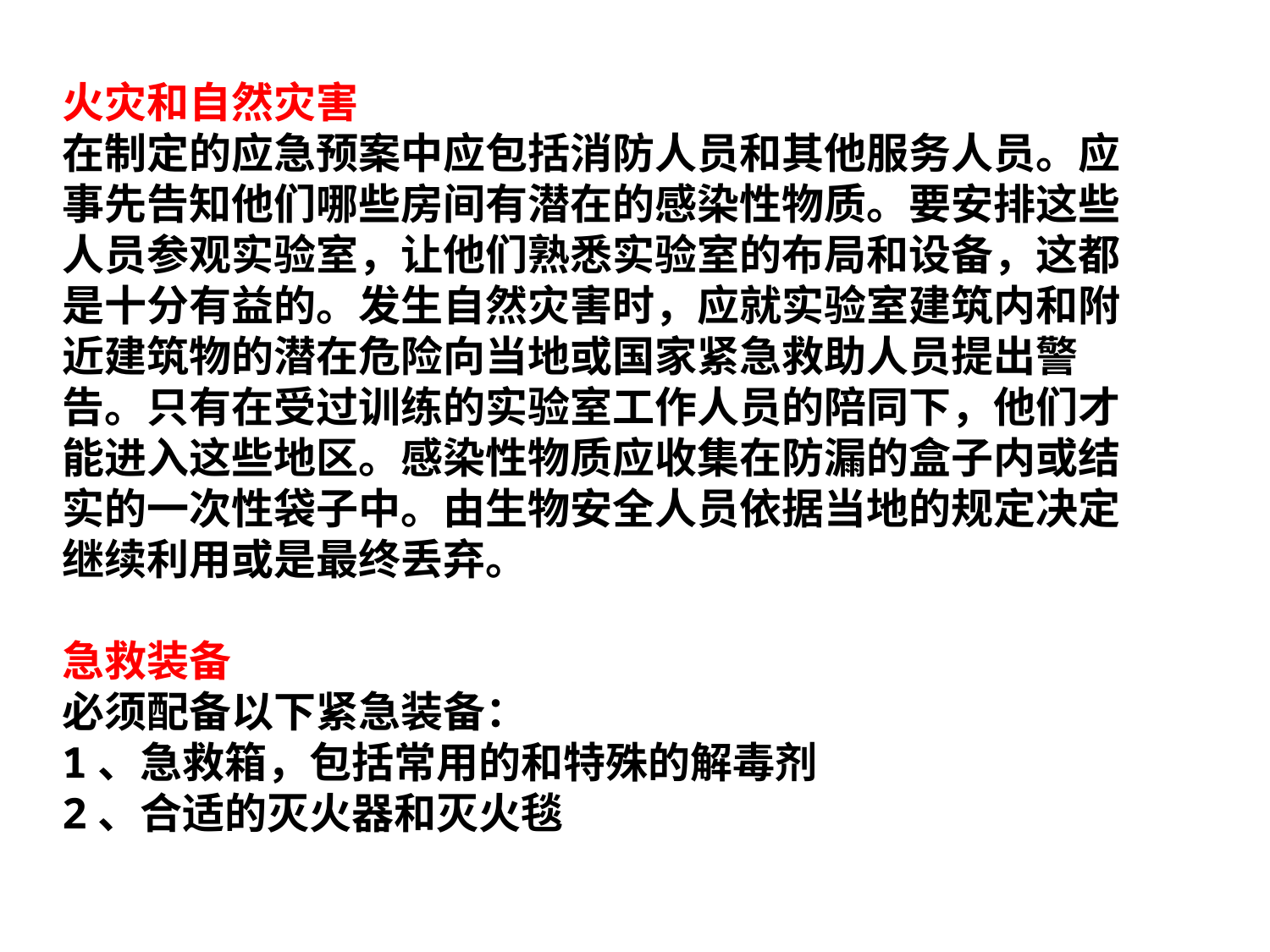

火灾和自然灾害
在制定的应急预案中应包括消防人员和其他服务人员。应事先告知他们哪些房间有潜在的感染性物质。要安排这些人员参观实验室，让他们熟悉实验室的布局和设备，这都是十分有益的。发生自然灾害时，应就实验室建筑内和附近建筑物的潜在危险向当地或国家紧急救助人员提出警告。只有在受过训练的实验室工作人员的陪同下，他们才能进入这些地区。感染性物质应收集在防漏的盒子内或结实的一次性袋子中。由生物安全人员依据当地的规定决定继续利用或是最终丢弃。

急救装备
必须配备以下紧急装备：
1、急救箱，包括常用的和特殊的解毒剂
2、合适的灭火器和灭火毯